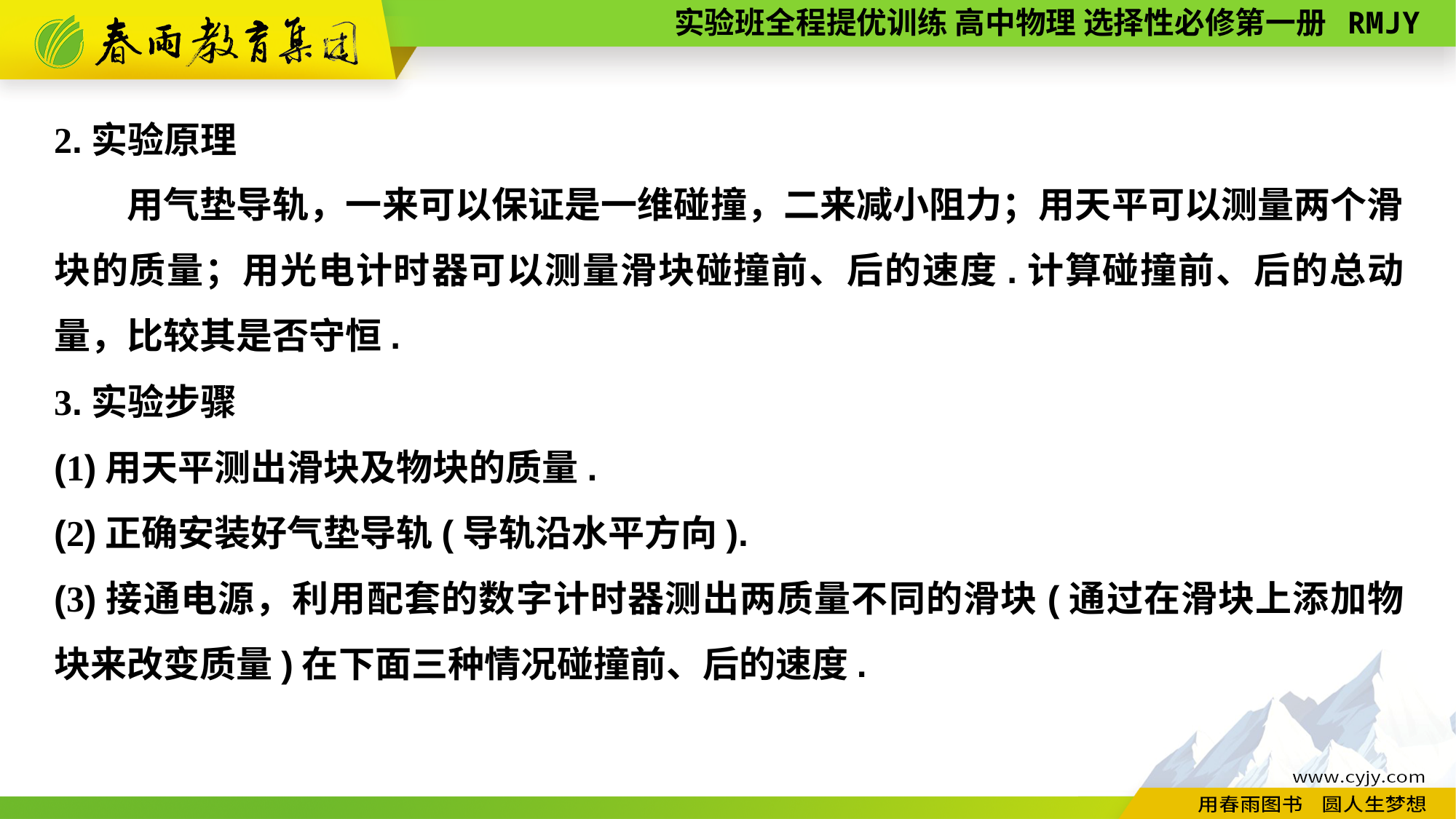

2.实验原理
　　用气垫导轨，一来可以保证是一维碰撞，二来减小阻力；用天平可以测量两个滑块的质量；用光电计时器可以测量滑块碰撞前、后的速度.计算碰撞前、后的总动量，比较其是否守恒.
3.实验步骤
(1)用天平测出滑块及物块的质量.
(2)正确安装好气垫导轨(导轨沿水平方向).
(3)接通电源，利用配套的数字计时器测出两质量不同的滑块(通过在滑块上添加物块来改变质量)在下面三种情况碰撞前、后的速度.